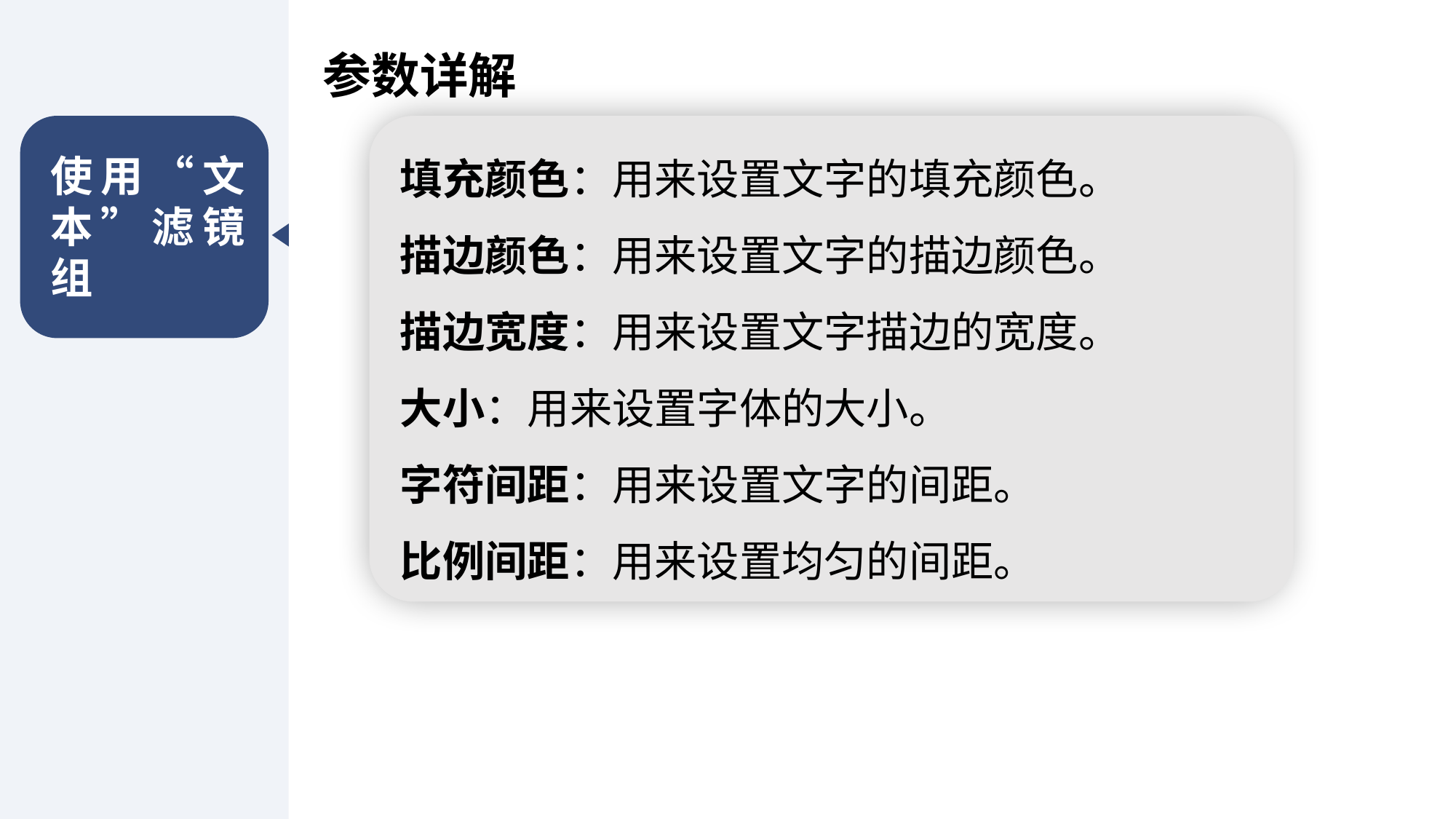

参数详解

使用“文本”滤镜组

填充颜色：用来设置文字的填充颜色。
描边颜色：用来设置文字的描边颜色。
描边宽度：用来设置文字描边的宽度。
大小：用来设置字体的大小。
字符间距：用来设置文字的间距。
比例间距：用来设置均匀的间距。